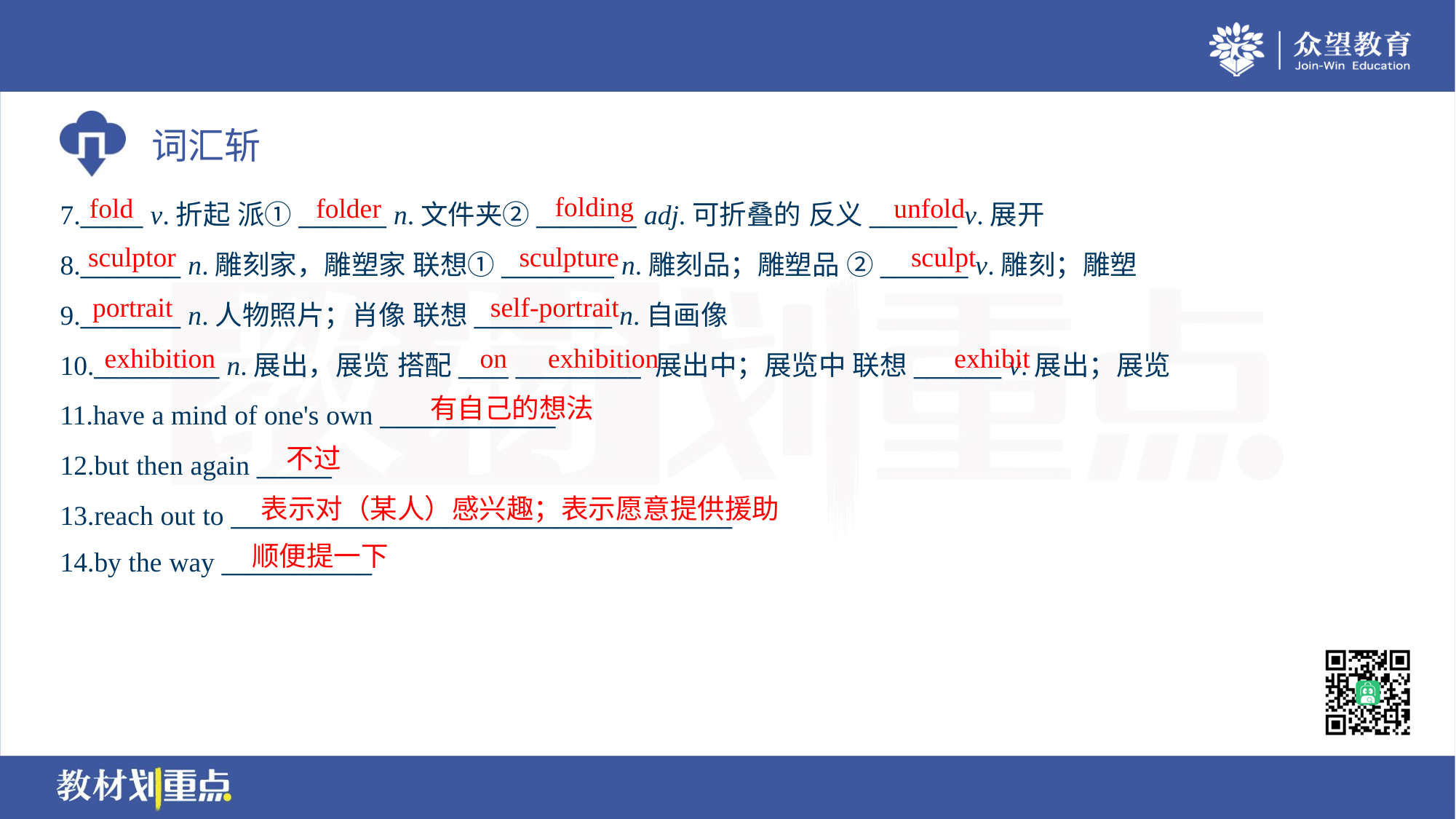

folding
fold
folder
unfold
7._____ v.折起 派①_______ n.文件夹②________ adj.可折叠的 反义_______ v.展开
8.________ n.雕刻家，雕塑家 联想①_________ n.雕刻品；雕塑品 ②_______ v.雕刻；雕塑
9.________ n.人物照片；肖像 联想___________ n.自画像
10.__________ n.展出，展览 搭配____ __________ 展出中；展览中 联想_______ v.展出；展览
11.have a mind of one's own ______________
12.but then again ______
13.reach out to ________________________________________
14.by the way ____________
sculptor
sculpture
sculpt
portrait
self-portrait
exhibition
on
exhibition
exhibit
有自己的想法
不过
表示对（某人）感兴趣；表示愿意提供援助
顺便提一下